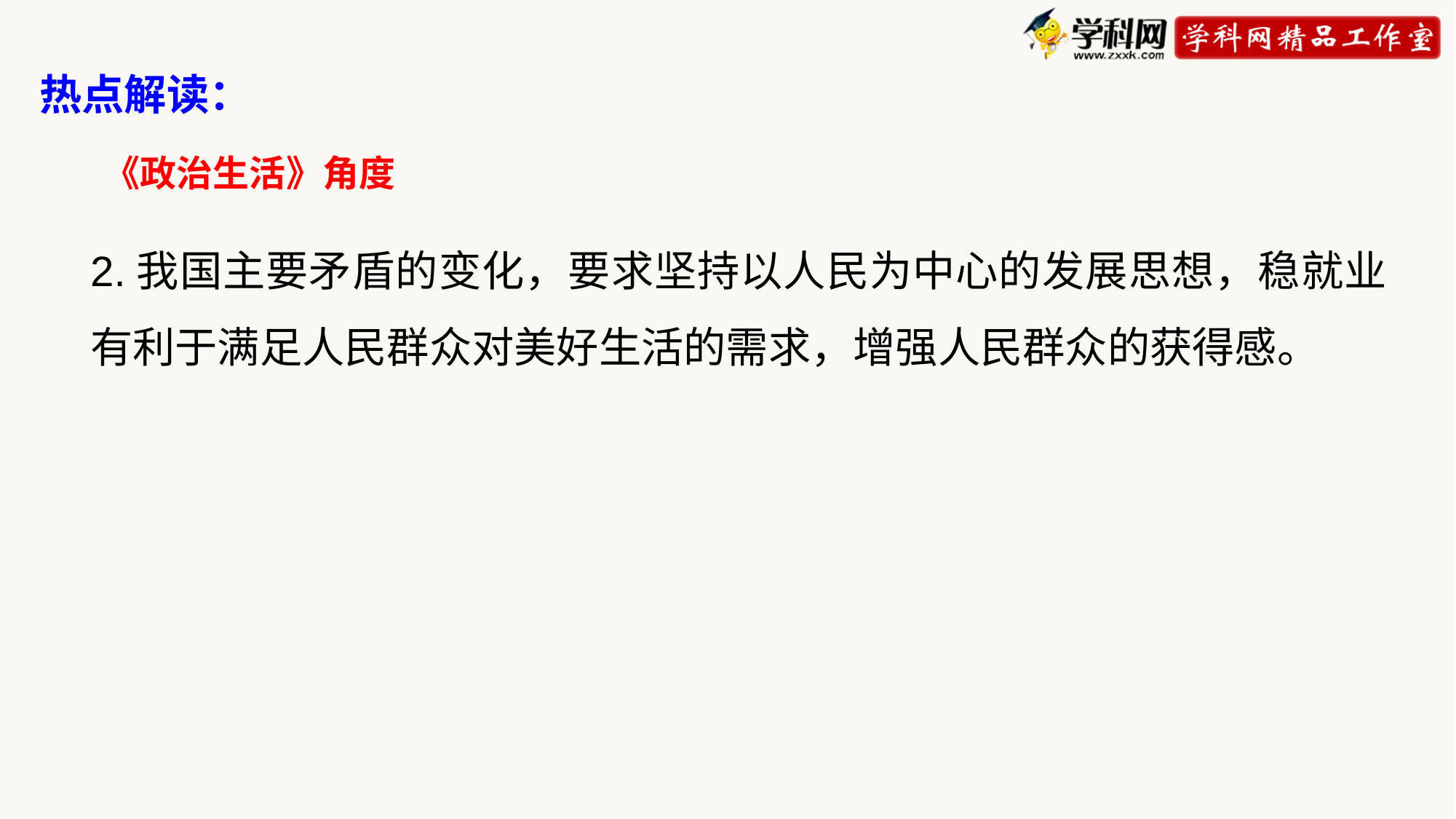

热点解读：
《政治生活》角度
2.我国主要矛盾的变化，要求坚持以人民为中心的发展思想，稳就业有利于满足人民群众对美好生活的需求，增强人民群众的获得感。